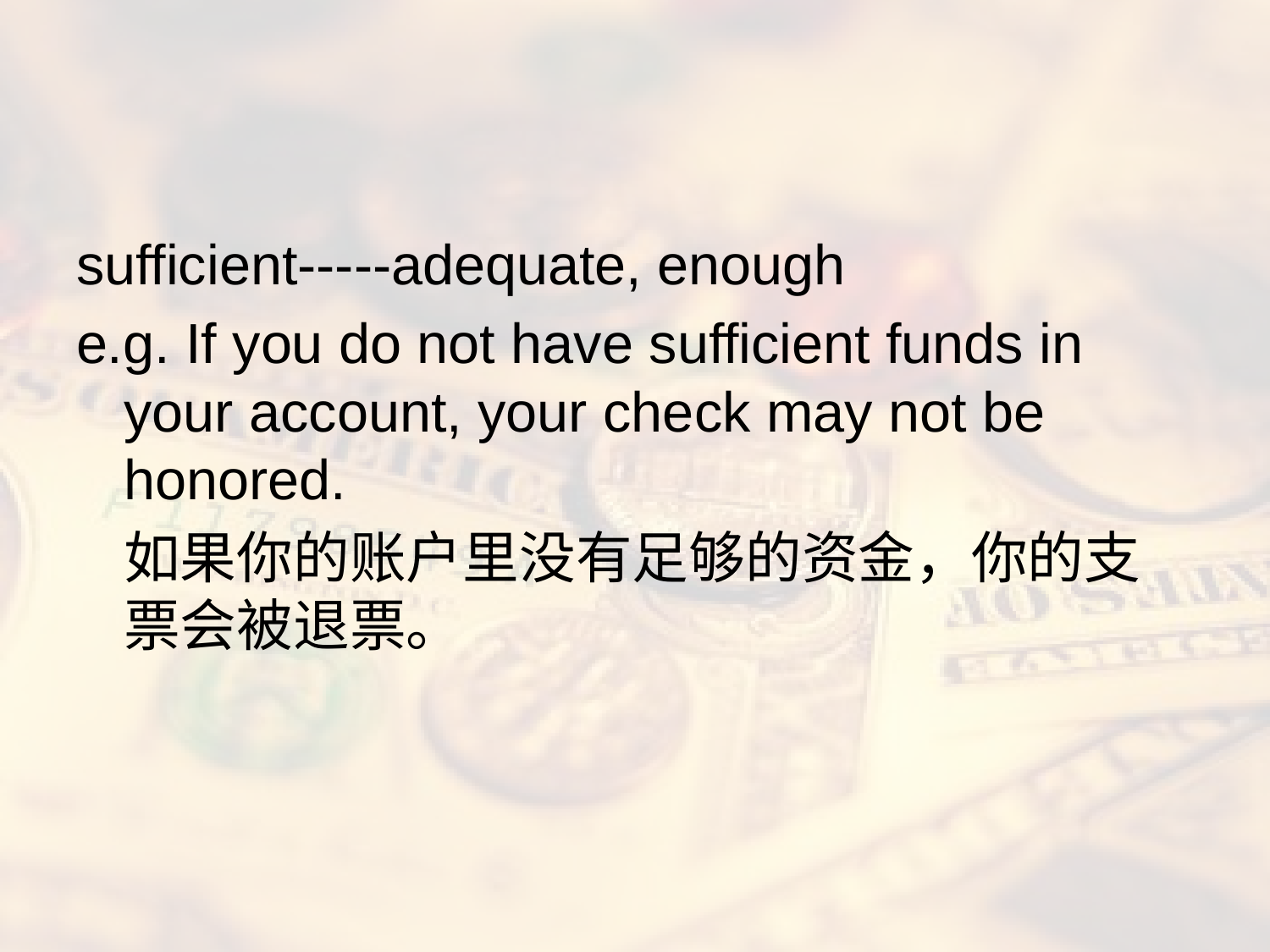

#
sufficient-----adequate, enough
e.g. If you do not have sufficient funds in your account, your check may not be honored.
	如果你的账户里没有足够的资金，你的支票会被退票。